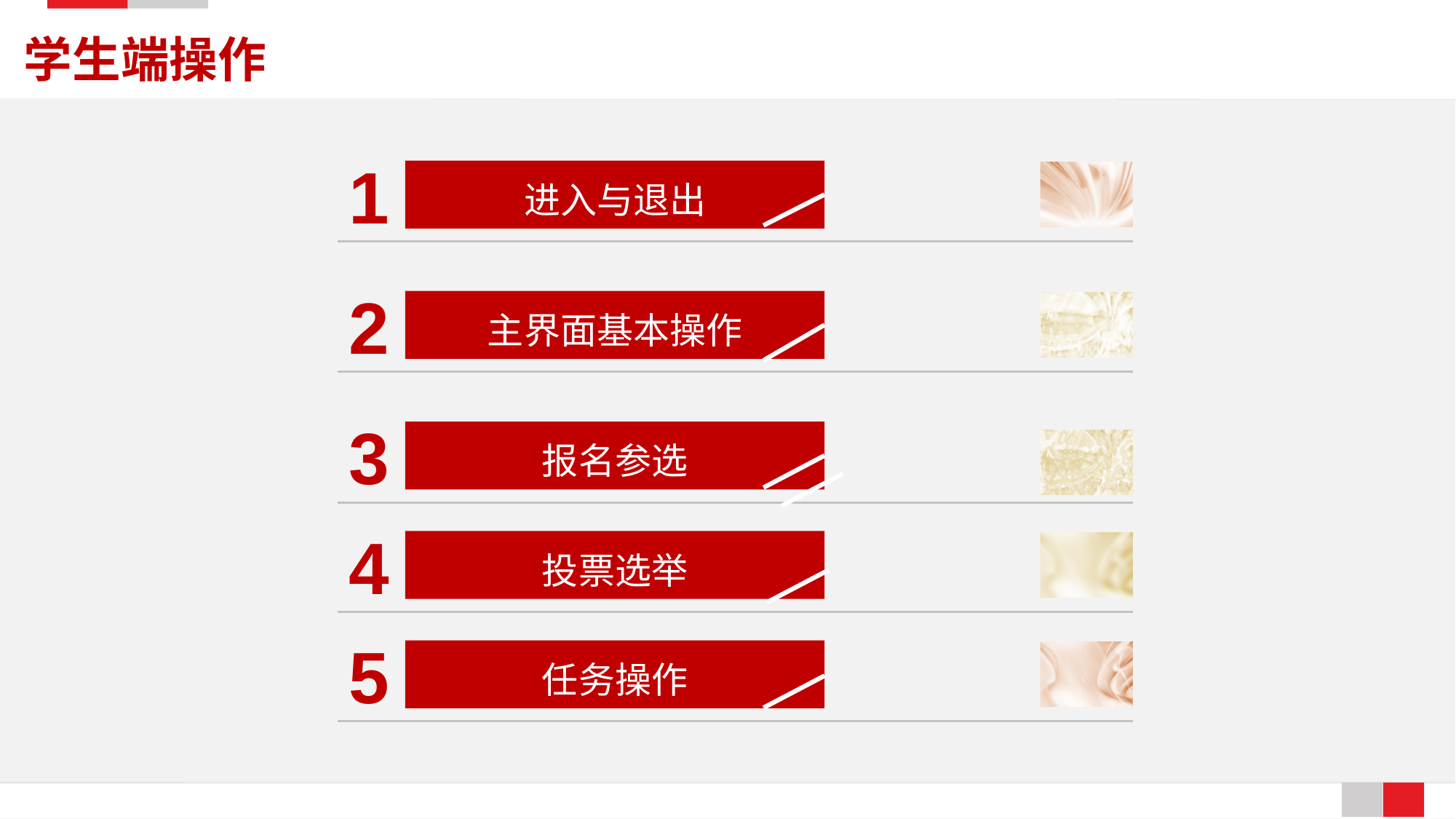

学生端操作
1
进入与退出

2
主界面基本操作

3
报名参选

4
投票选举

5
任务操作